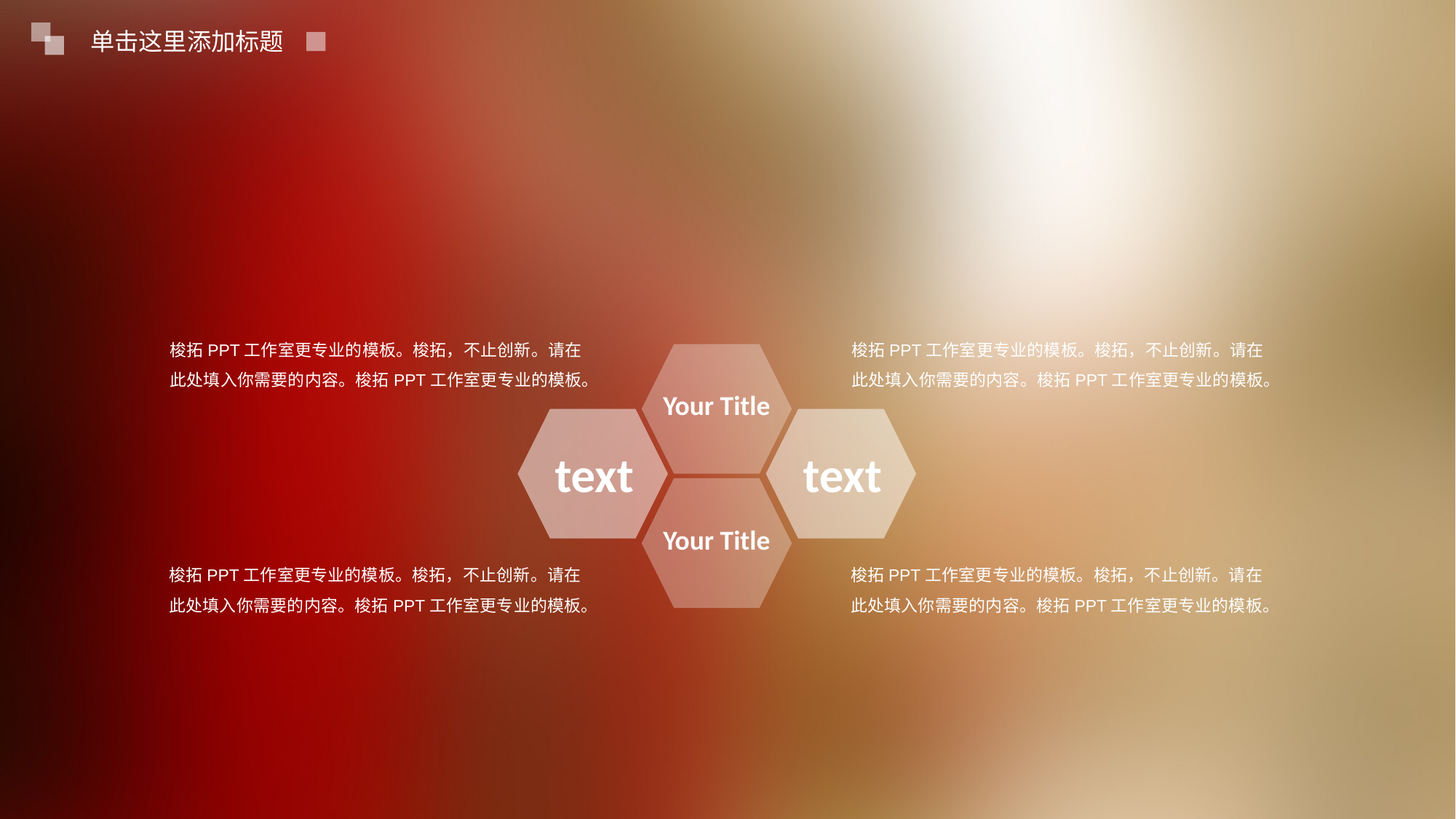

单击这里添加标题

梭拓PPT工作室更专业的模板。梭拓，不止创新。请在此处填入你需要的内容。梭拓PPT工作室更专业的模板。
梭拓PPT工作室更专业的模板。梭拓，不止创新。请在此处填入你需要的内容。梭拓PPT工作室更专业的模板。

Your Title

text
text

Your Title
梭拓PPT工作室更专业的模板。梭拓，不止创新。请在此处填入你需要的内容。梭拓PPT工作室更专业的模板。
梭拓PPT工作室更专业的模板。梭拓，不止创新。请在此处填入你需要的内容。梭拓PPT工作室更专业的模板。